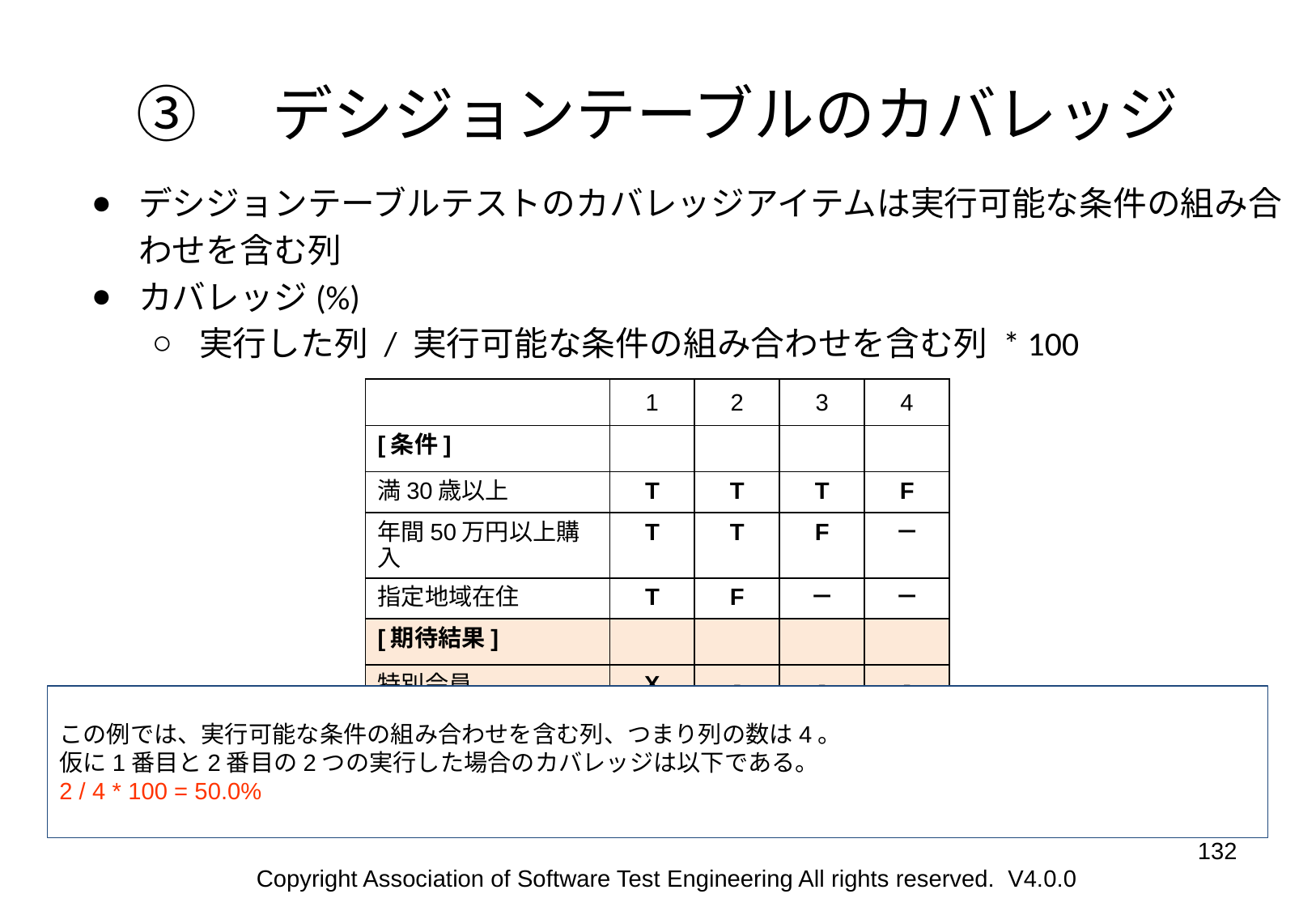

# ③　デシジョンテーブルのカバレッジ
デシジョンテーブルテストのカバレッジアイテムは実行可能な条件の組み合わせを含む列
カバレッジ(%)
実行した列 / 実行可能な条件の組み合わせを含む列 * 100
|  | 1 | 2 | 3 | 4 |
| --- | --- | --- | --- | --- |
| [条件] |  |  |  |  |
| 満30歳以上 | T | T | T | F |
| 年間50万円以上購入 | T | T | F | － |
| 指定地域在住 | T | F | － | － |
| [期待結果] |  |  |  |  |
| 特別会員 | X | - | - | - |
この例では、実行可能な条件の組み合わせを含む列、つまり列の数は4。
仮に1番目と2番目の2つの実行した場合のカバレッジは以下である。
2 / 4 * 100 = 50.0%
132
Copyright Association of Software Test Engineering All rights reserved.  V4.0.0